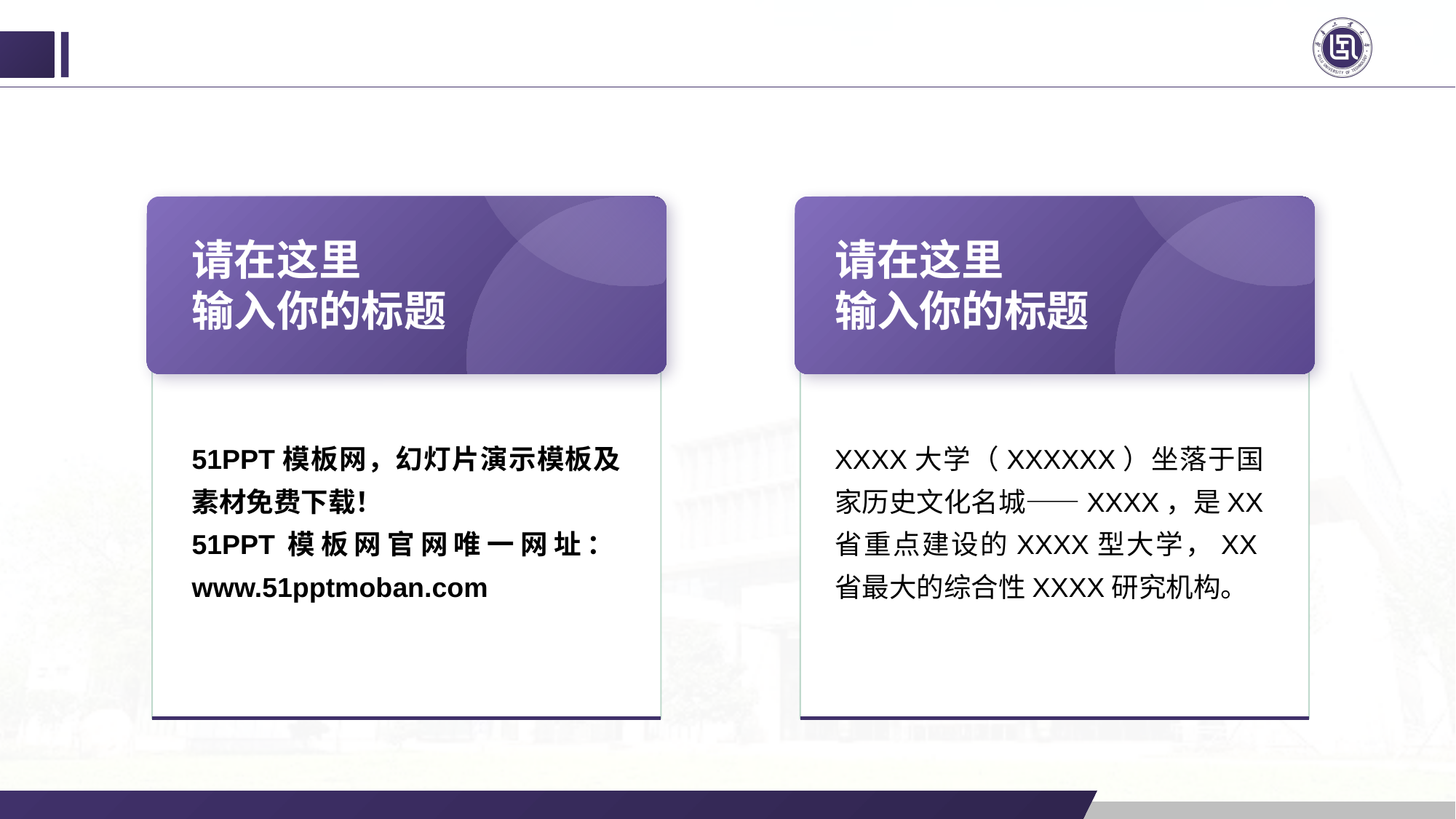

请在这里
输入你的标题
请在这里
输入你的标题
51PPT模板网，幻灯片演示模板及素材免费下载！
51PPT模板网官网唯一网址：www.51pptmoban.com
XXXX大学（XXXXXX）坐落于国家历史文化名城——XXXX，是XX省重点建设的XXXX型大学，XX省最大的综合性XXXX研究机构。